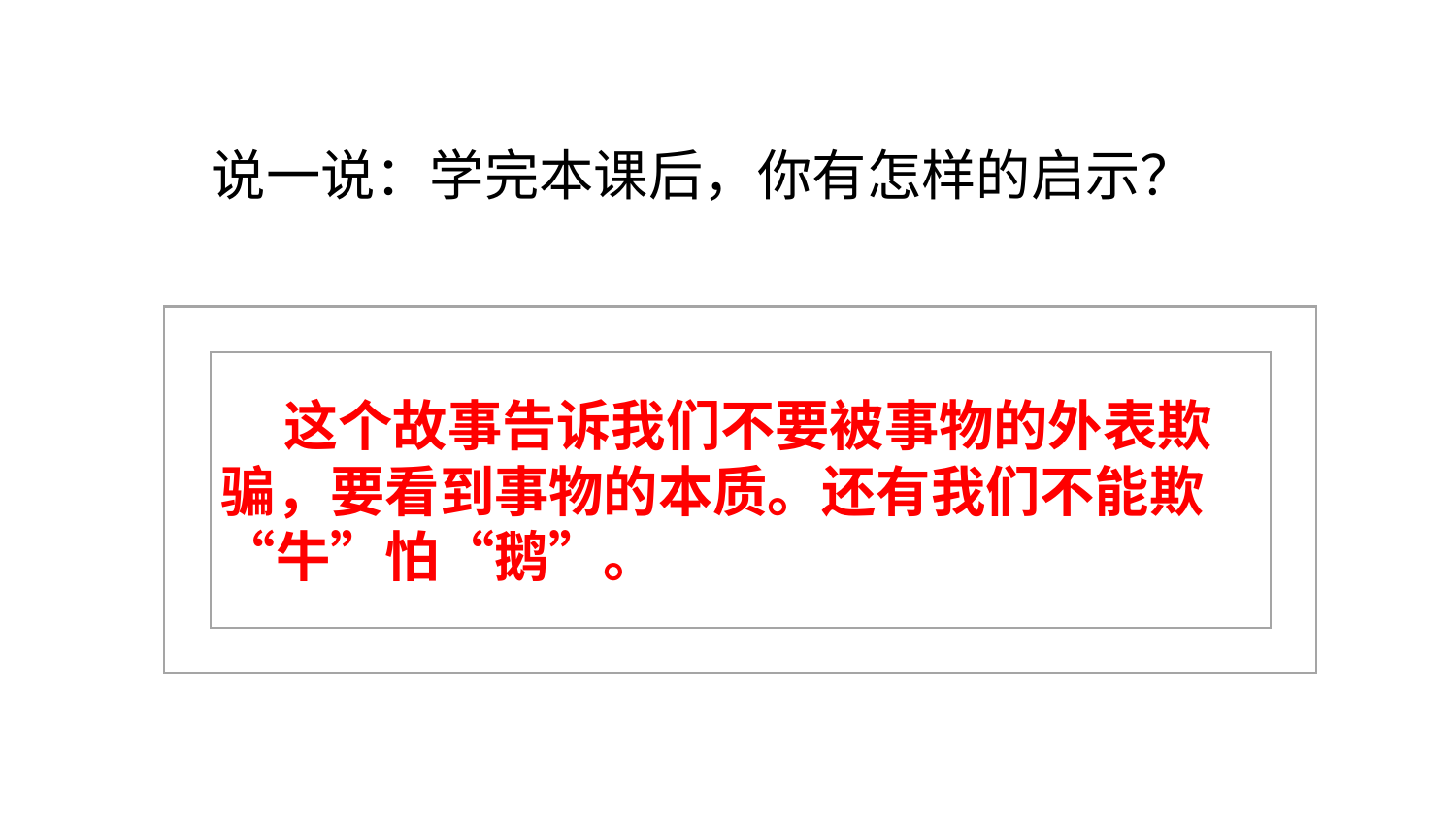

说一说：学完本课后，你有怎样的启示？
    这个故事告诉我们不要被事物的外表欺骗，要看到事物的本质。还有我们不能欺“牛”怕“鹅”。